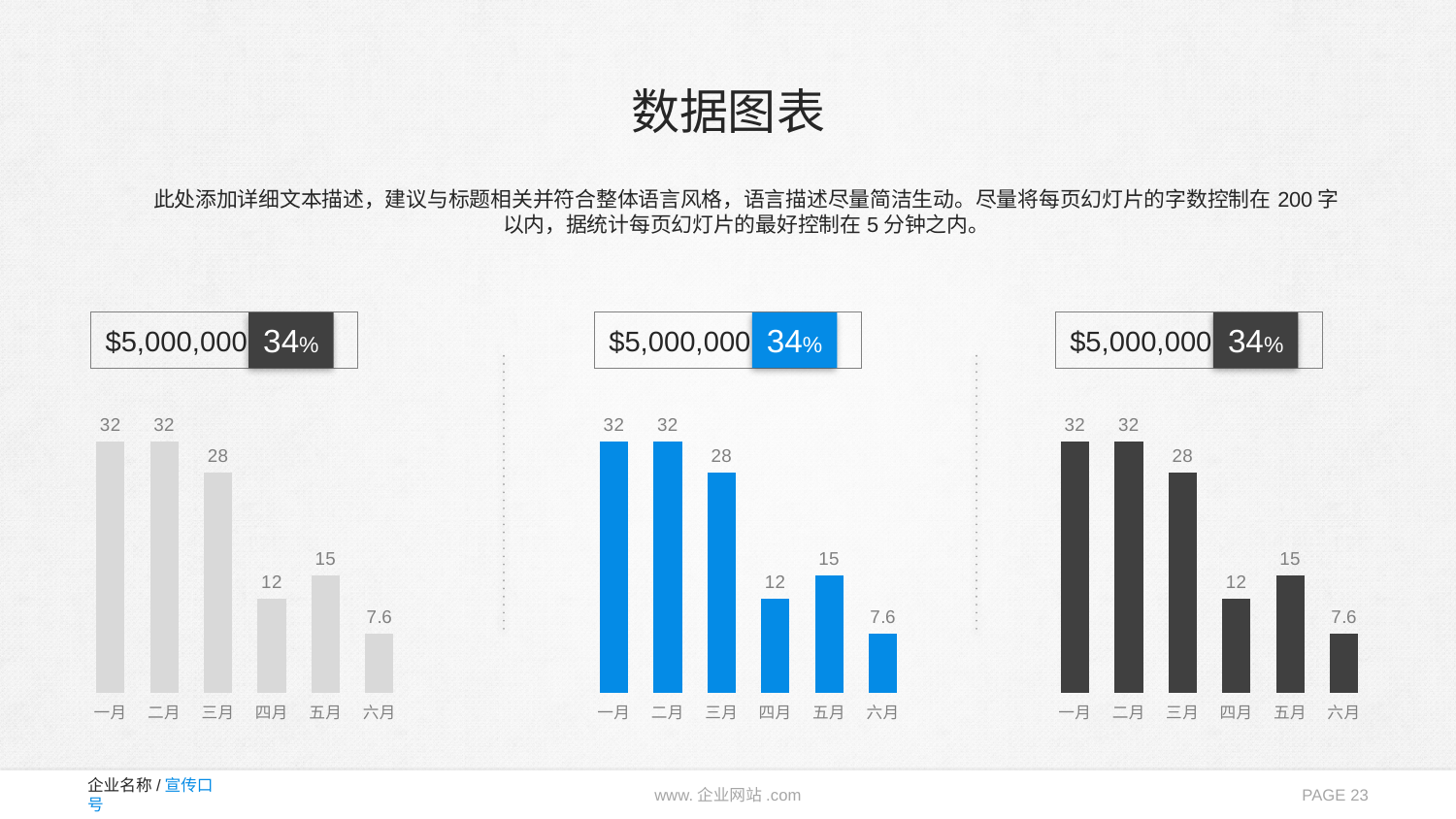

# 数据图表
此处添加详细文本描述，建议与标题相关并符合整体语言风格，语言描述尽量简洁生动。尽量将每页幻灯片的字数控制在200字以内，据统计每页幻灯片的最好控制在5分钟之内。
$5,000,000
34%
$5,000,000
34%
$5,000,000
34%

### Chart

| Category | 列1 |
|---|---|
| 一月 | 32.0 |
| 二月 | 32.0 |
| 三月 | 28.0 |
| 四月 | 12.0 |
| 五月 | 15.0 |
| 六月 | 7.6 |

### Chart

| Category | 列1 |
|---|---|
| 一月 | 32.0 |
| 二月 | 32.0 |
| 三月 | 28.0 |
| 四月 | 12.0 |
| 五月 | 15.0 |
| 六月 | 7.6 |

### Chart

| Category | 列1 |
|---|---|
| 一月 | 32.0 |
| 二月 | 32.0 |
| 三月 | 28.0 |
| 四月 | 12.0 |
| 五月 | 15.0 |
| 六月 | 7.6 |
PAGE 23
www.企业网站.com